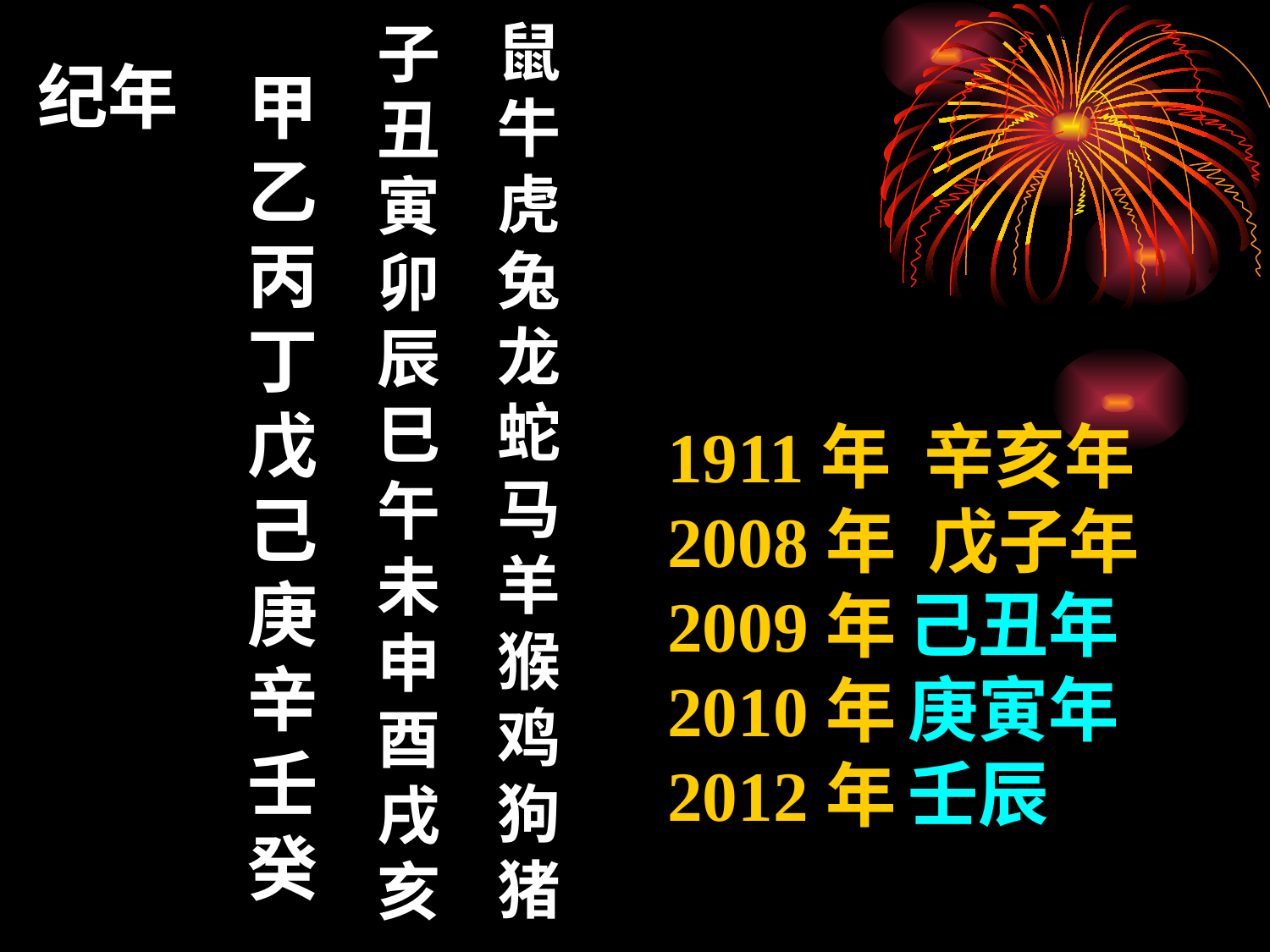

鼠
牛
虎
兔
龙
蛇
马
羊
猴
鸡
狗
猪
子
丑
寅
卯
辰
巳
午
未
申
酉
戌
亥
纪年
甲
乙
丙
丁
戊
己
庚
辛
壬
癸
1911年  辛亥年
2008年  戊子年
2009年
2010年
2012年
己丑年
庚寅年
壬辰